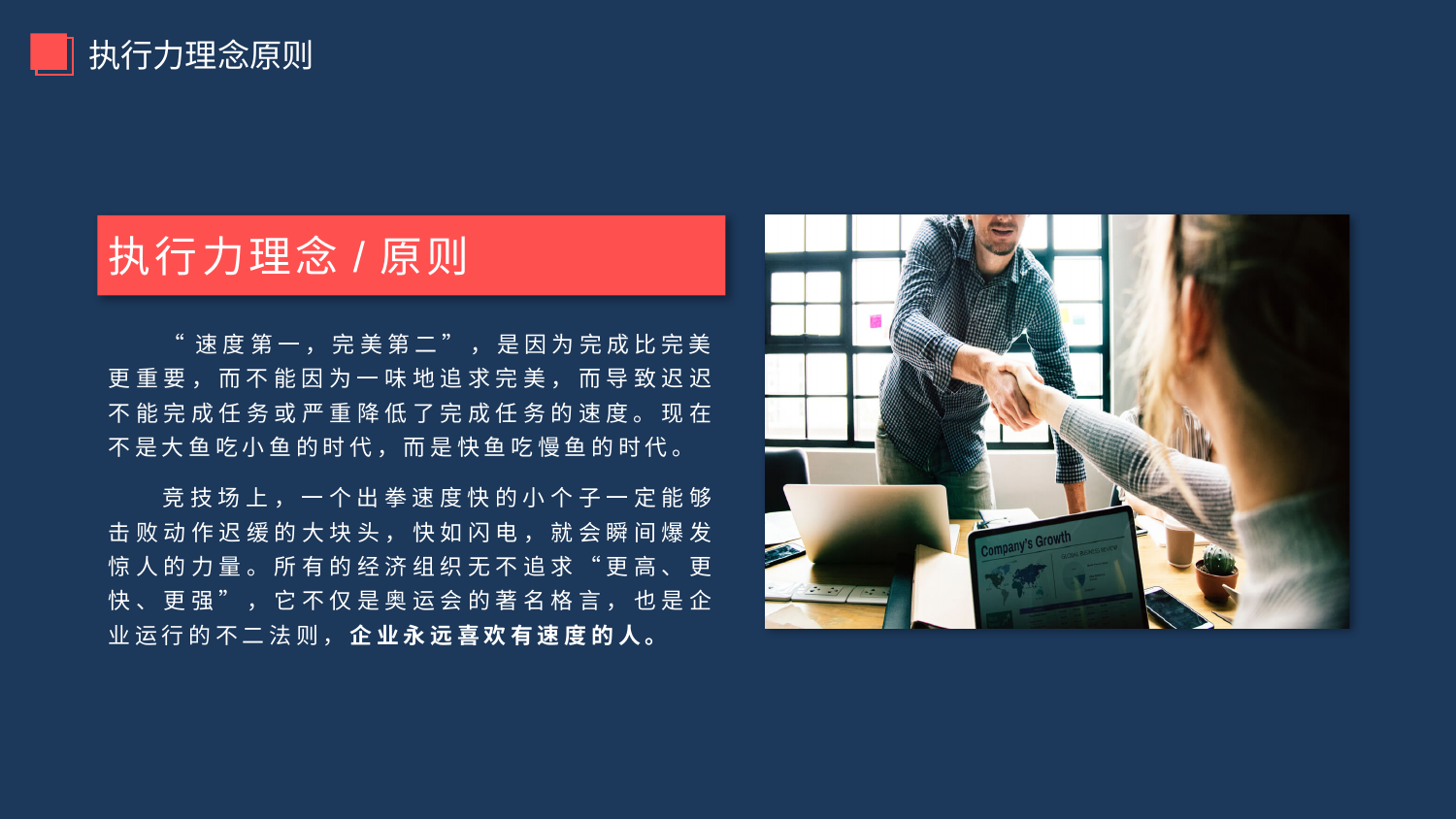

执行力理念/原则
“速度第一，完美第二”，是因为完成比完美更重要，而不能因为一味地追求完美，而导致迟迟不能完成任务或严重降低了完成任务的速度。现在不是大鱼吃小鱼的时代，而是快鱼吃慢鱼的时代。
竞技场上，一个出拳速度快的小个子一定能够击败动作迟缓的大块头，快如闪电，就会瞬间爆发惊人的力量。所有的经济组织无不追求“更高、更快、更强”，它不仅是奥运会的著名格言，也是企业运行的不二法则，企业永远喜欢有速度的人。